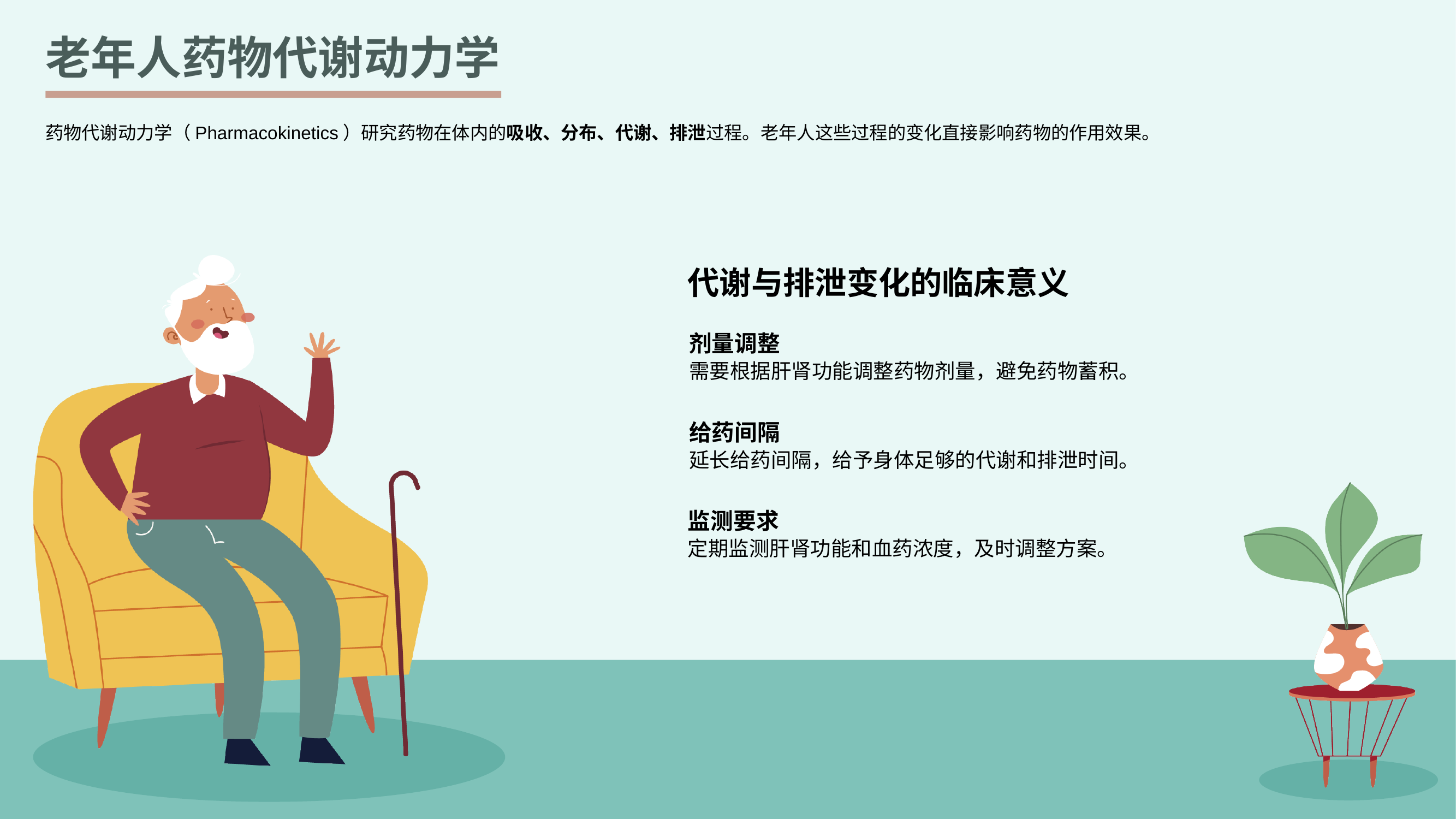

老年人药物代谢动力学

药物代谢动力学（Pharmacokinetics）研究药物在体内的吸收、分布、代谢、排泄过程。老年人这些过程的变化直接影响药物的作用效果。
代谢与排泄变化的临床意义
剂量调整
需要根据肝肾功能调整药物剂量，避免药物蓄积。
给药间隔
延长给药间隔，给予身体足够的代谢和排泄时间。
监测要求
定期监测肝肾功能和血药浓度，及时调整方案。